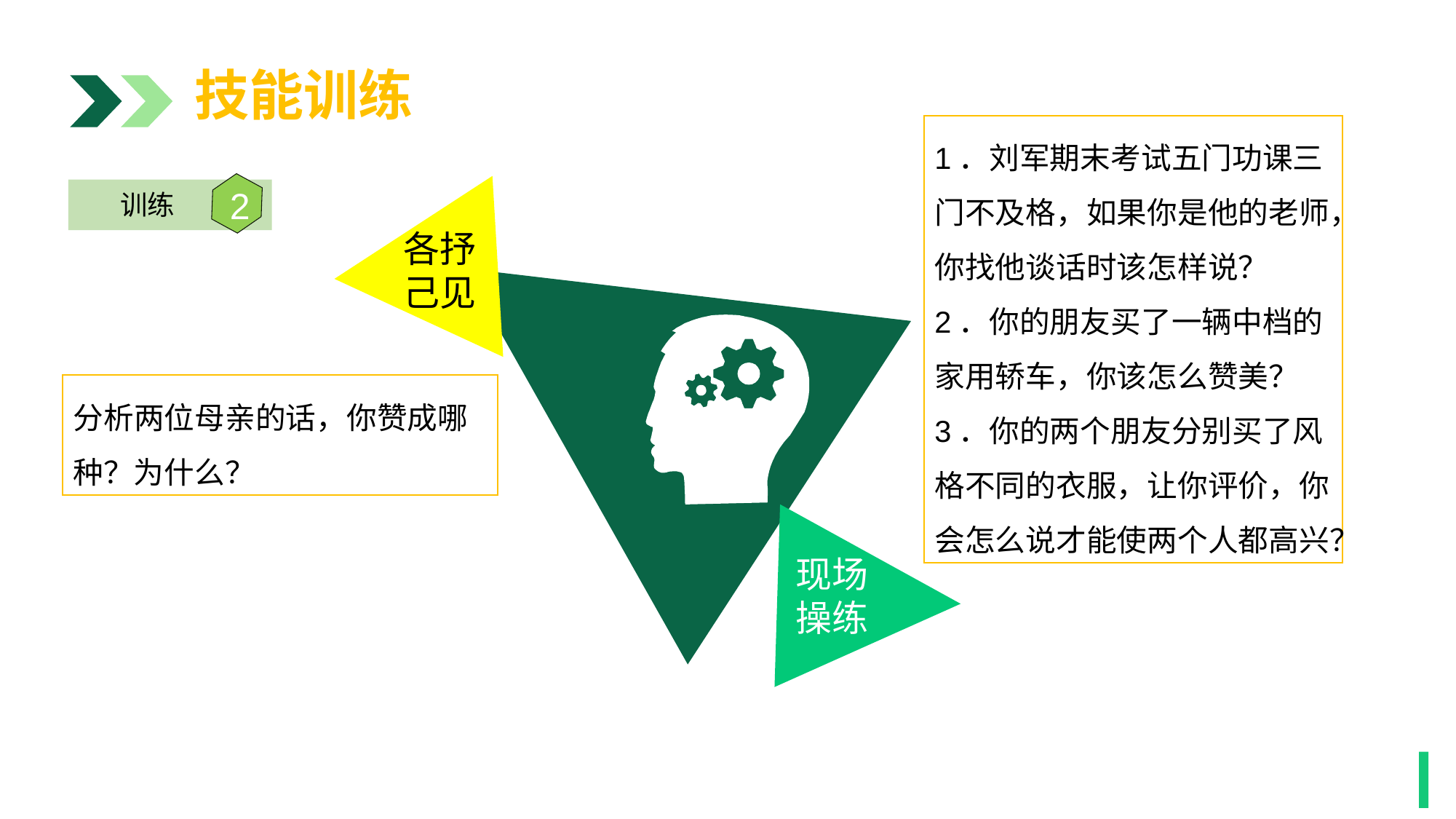

技能训练

1．刘军期末考试五门功课三门不及格，如果你是他的老师，你找他谈话时该怎样说？
2．你的朋友买了一辆中档的家用轿车，你该怎么赞美？
3．你的两个朋友分别买了风格不同的衣服，让你评价，你会怎么说才能使两个人都高兴？

各抒
己见
2

训练

分析两位母亲的话，你赞成哪种？为什么？

现场
操练
8